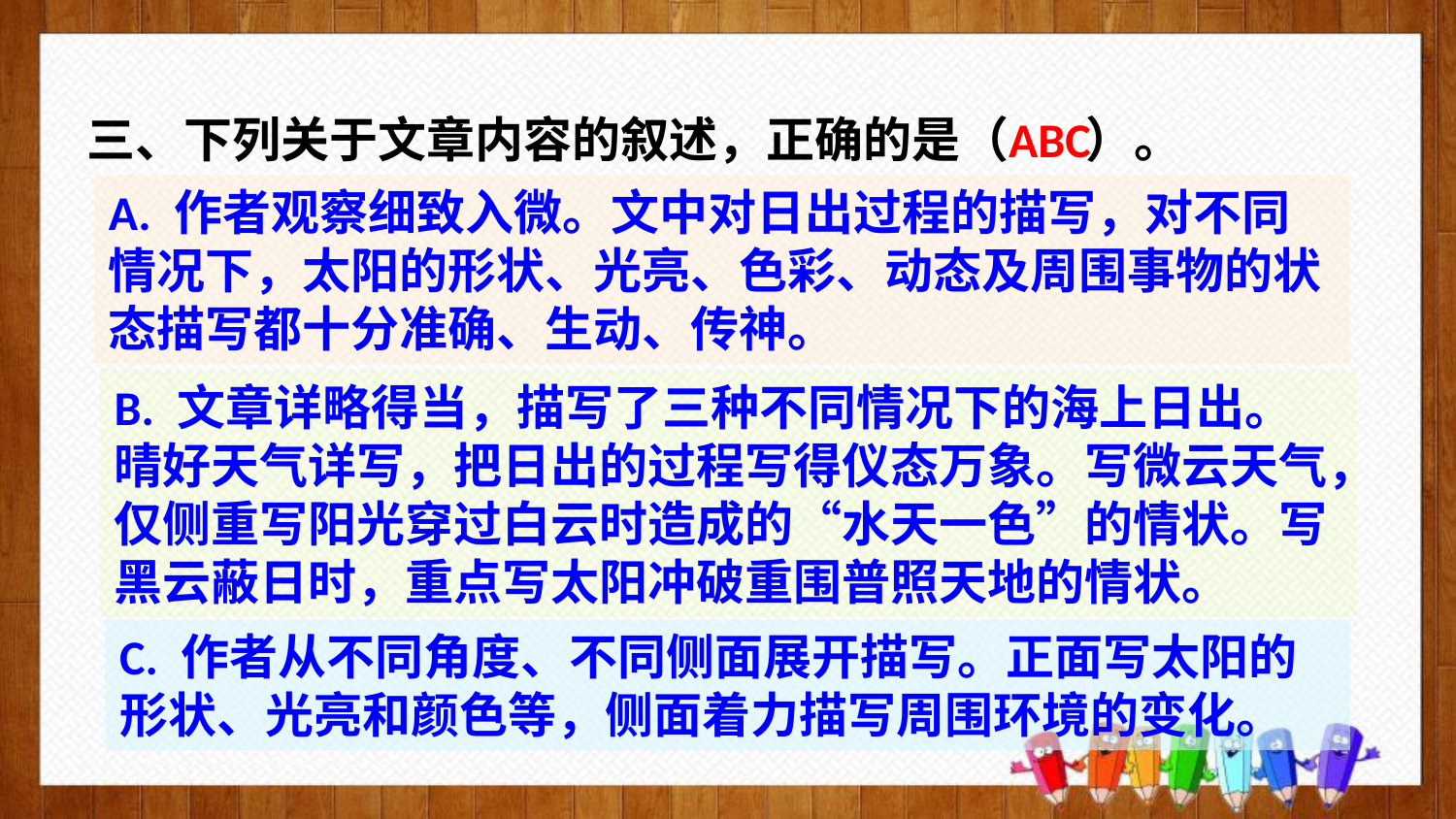

三、下列关于文章内容的叙述，正确的是（       ）。
ABC
A. 作者观察细致入微。文中对日出过程的描写，对不同情况下，太阳的形状、光亮、色彩、动态及周围事物的状态描写都十分准确、生动、传神。
B. 文章详略得当，描写了三种不同情况下的海上日出。晴好天气详写，把日出的过程写得仪态万象。写微云天气，仅侧重写阳光穿过白云时造成的“水天一色”的情状。写黑云蔽日时，重点写太阳冲破重围普照天地的情状。
C. 作者从不同角度、不同侧面展开描写。正面写太阳的形状、光亮和颜色等，侧面着力描写周围环境的变化。